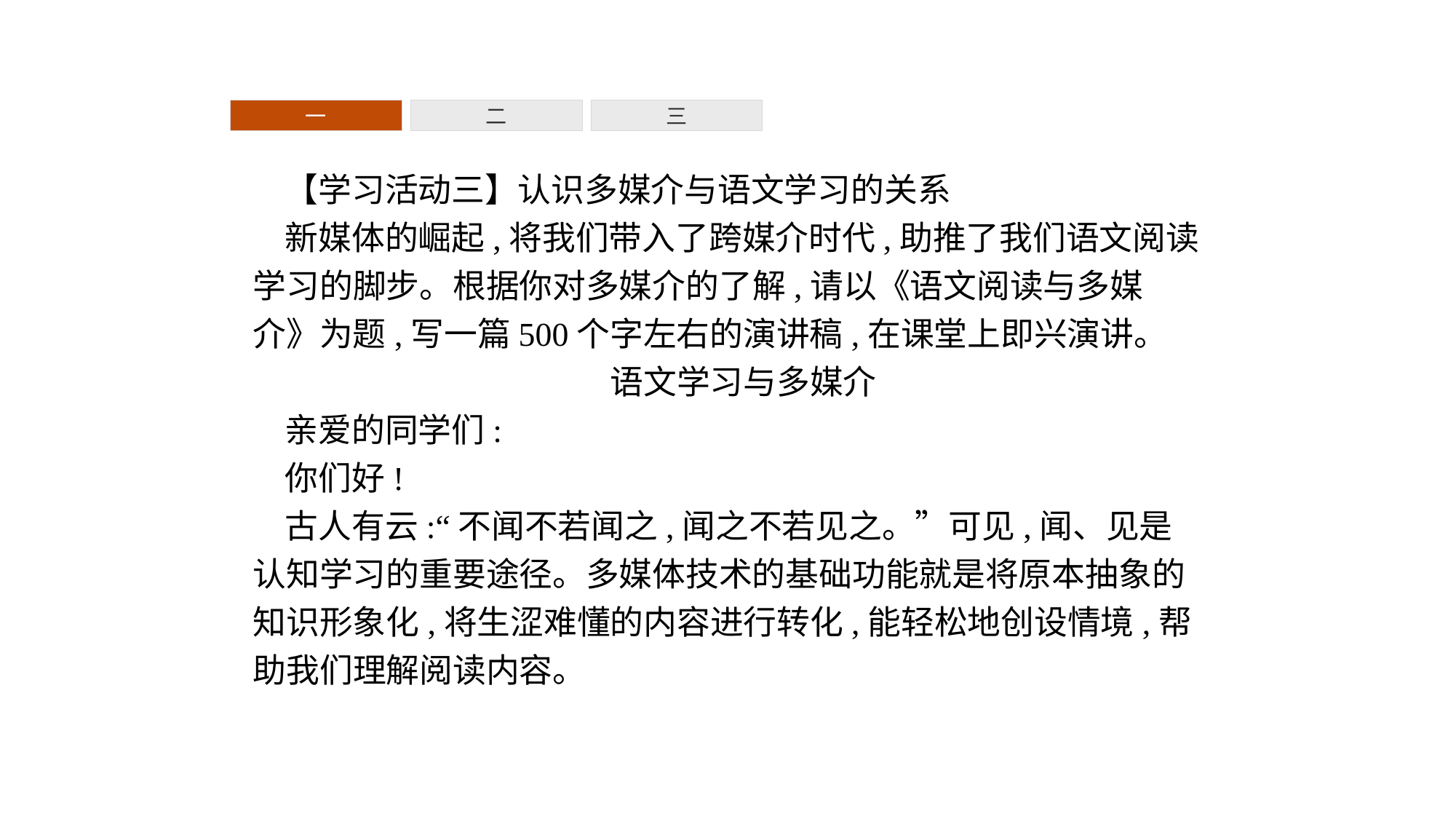

一
二
三
【学习活动三】认识多媒介与语文学习的关系
新媒体的崛起,将我们带入了跨媒介时代,助推了我们语文阅读学习的脚步。根据你对多媒介的了解,请以《语文阅读与多媒介》为题,写一篇500个字左右的演讲稿,在课堂上即兴演讲。
语文学习与多媒介
亲爱的同学们:
你们好!
古人有云:“不闻不若闻之,闻之不若见之。”可见,闻、见是认知学习的重要途径。多媒体技术的基础功能就是将原本抽象的知识形象化,将生涩难懂的内容进行转化,能轻松地创设情境,帮助我们理解阅读内容。